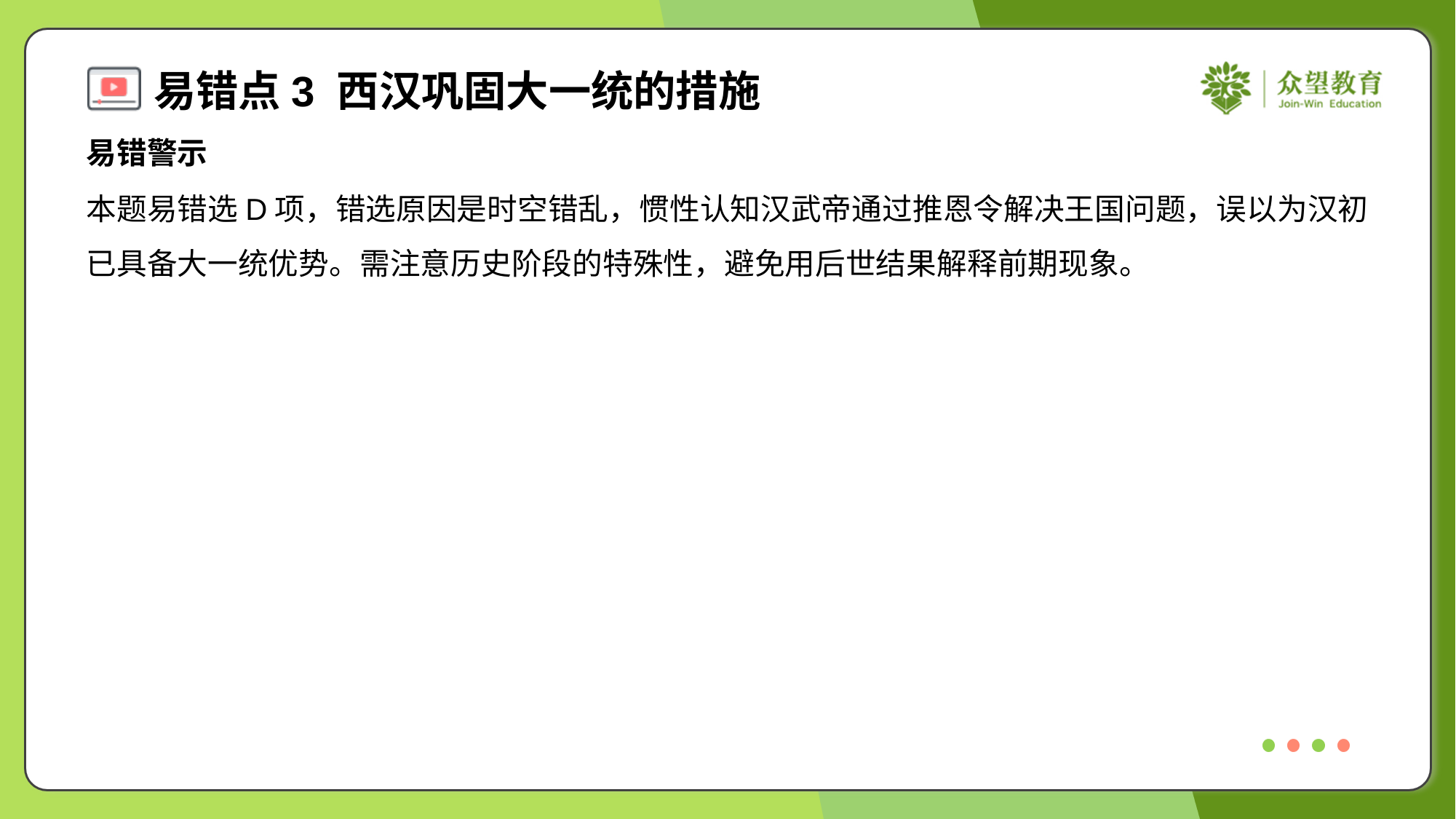

易错警示
本题易错选D项，错选原因是时空错乱，惯性认知汉武帝通过推恩令解决王国问题，误以为汉初
已具备大一统优势。需注意历史阶段的特殊性，避免用后世结果解释前期现象。